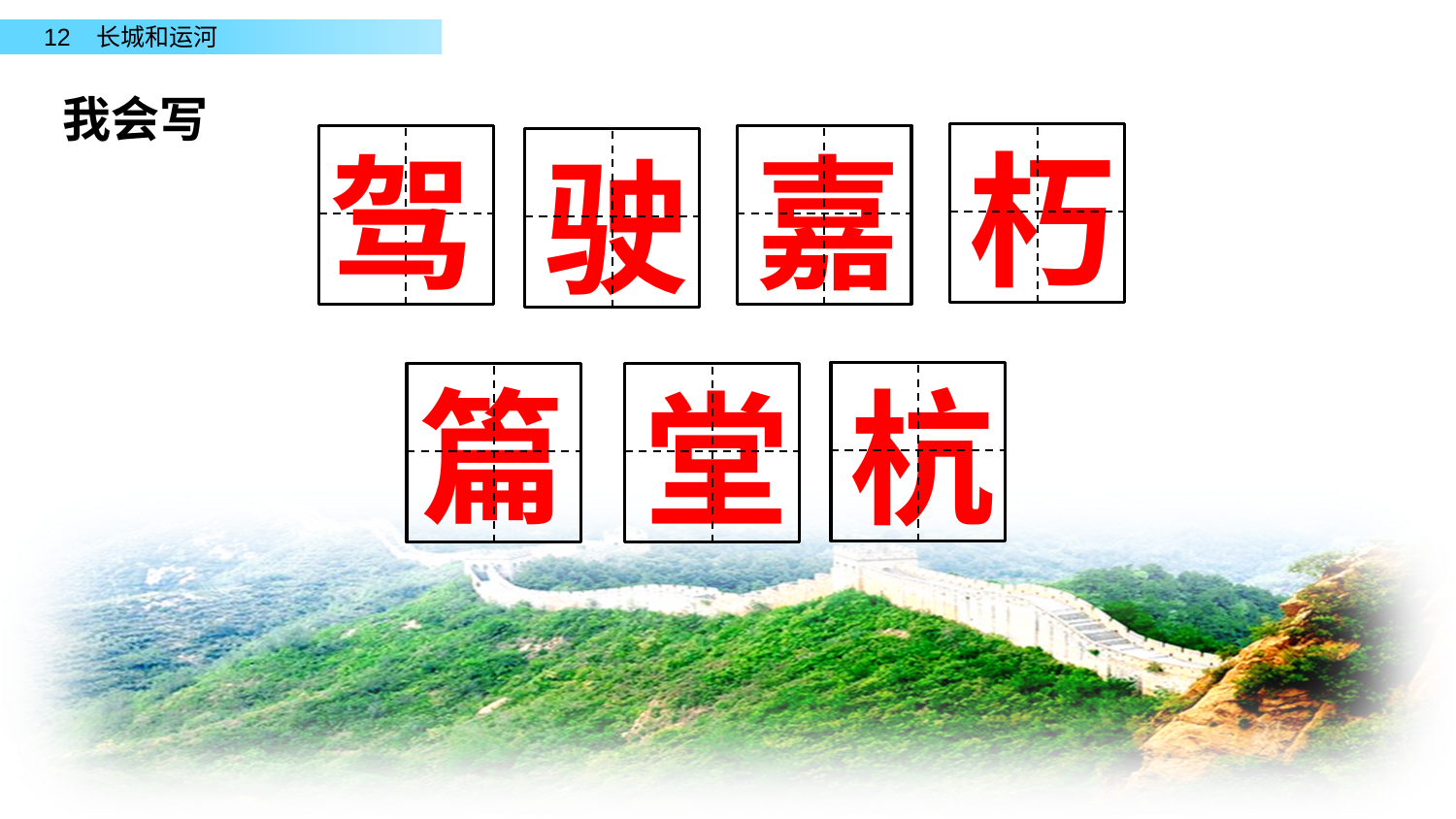

我会写

朽

驾
嘉

驶
篇
杭

堂